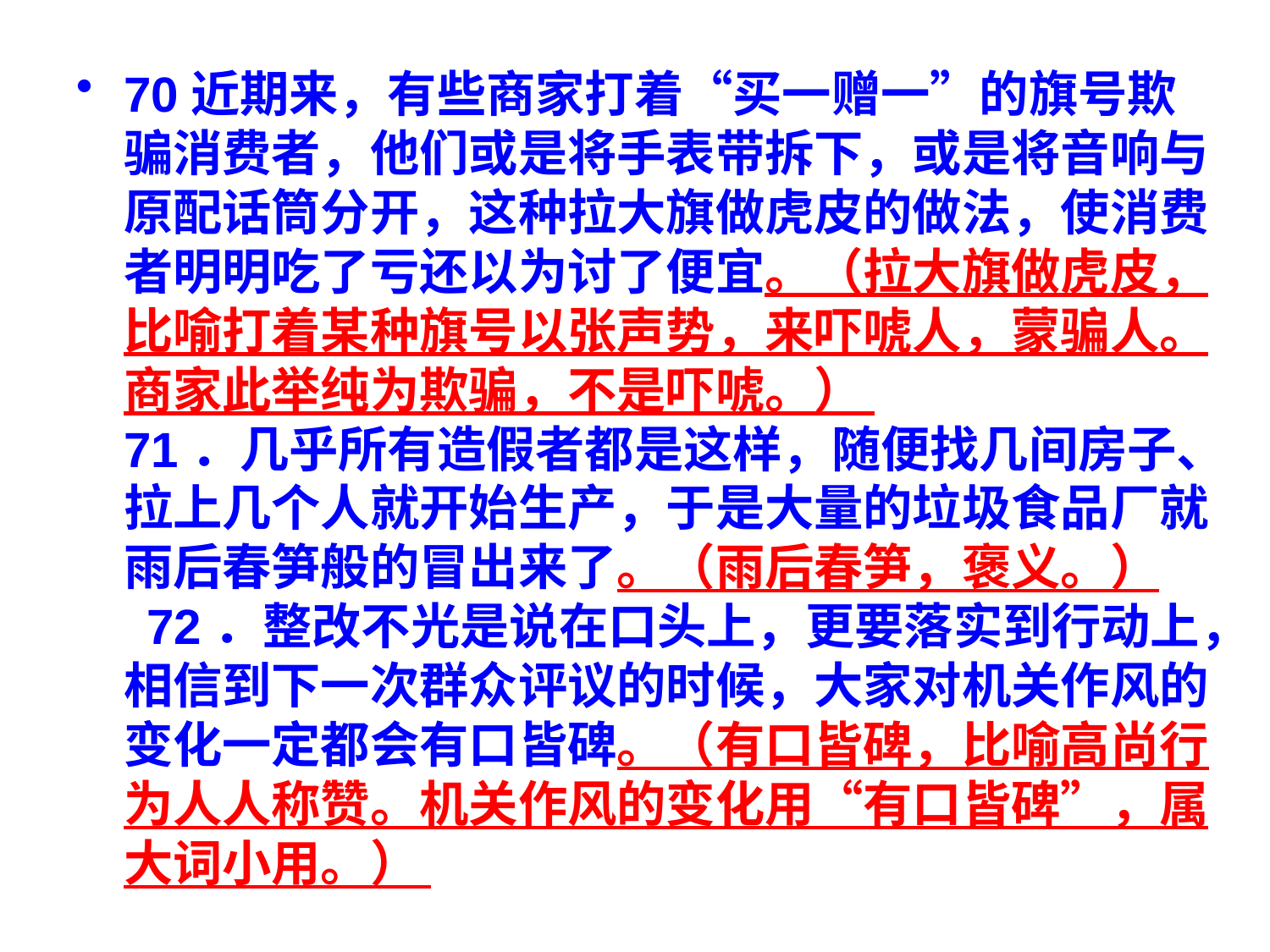

70近期来，有些商家打着“买一赠一”的旗号欺骗消费者，他们或是将手表带拆下，或是将音响与原配话筒分开，这种拉大旗做虎皮的做法，使消费者明明吃了亏还以为讨了便宜。（拉大旗做虎皮，比喻打着某种旗号以张声势，来吓唬人，蒙骗人。商家此举纯为欺骗，不是吓唬。） 
71．几乎所有造假者都是这样，随便找几间房子、拉上几个人就开始生产，于是大量的垃圾食品厂就雨后春笋般的冒出来了。（雨后春笋，褒义。）
 72．整改不光是说在口头上，更要落实到行动上，相信到下一次群众评议的时候，大家对机关作风的变化一定都会有口皆碑。（有口皆碑，比喻高尚行为人人称赞。机关作风的变化用“有口皆碑”，属大词小用。）